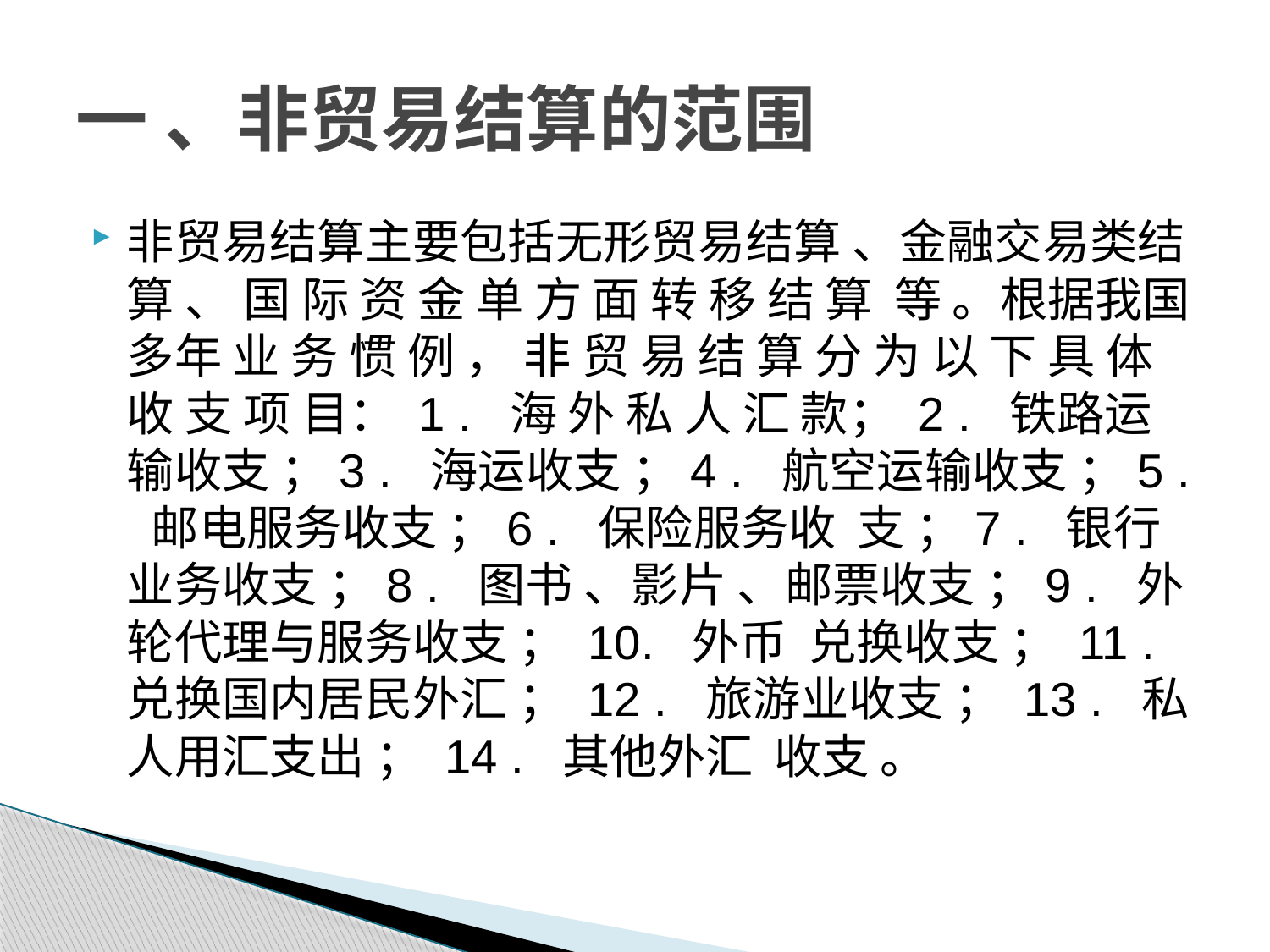

# 一 、非贸易结算的范围
非贸易结算主要包括无形贸易结算 、金融交易类结 算 、 国 际 资 金 单 方 面 转 移 结 算  等 。根据我国多年 业 务 惯 例 ， 非 贸 易 结 算 分 为 以 下 具 体 收 支 项 目： 1 .  海 外 私 人 汇 款； 2 .  铁路运输收支 ；3 .  海运收支 ；4 .  航空运输收支 ；5 .  邮电服务收支 ；6 .  保险服务收  支 ；7 .  银行业务收支 ；8 .  图书 、影片 、邮票收支 ；9 .  外轮代理与服务收支 ； 10.  外币  兑换收支 ； 11 .  兑换国内居民外汇 ； 12 .  旅游业收支 ； 13 .  私人用汇支出 ； 14 .  其他外汇  收支 。